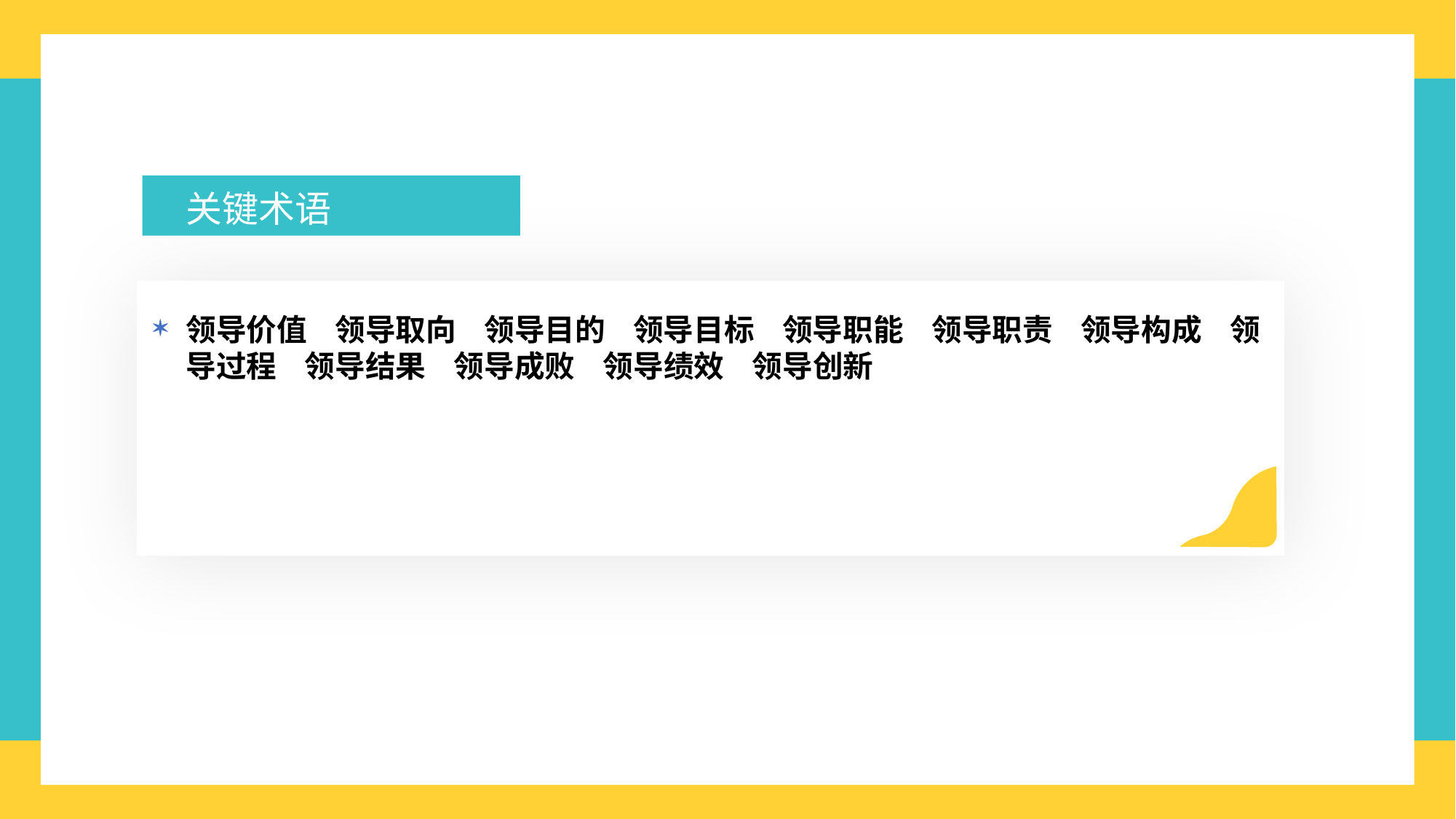

关键术语

领导价值    领导取向    领导目的    领导目标    领导职能    领导职责    领导构成    领导过程    领导结果    领导成败    领导绩效    领导创新